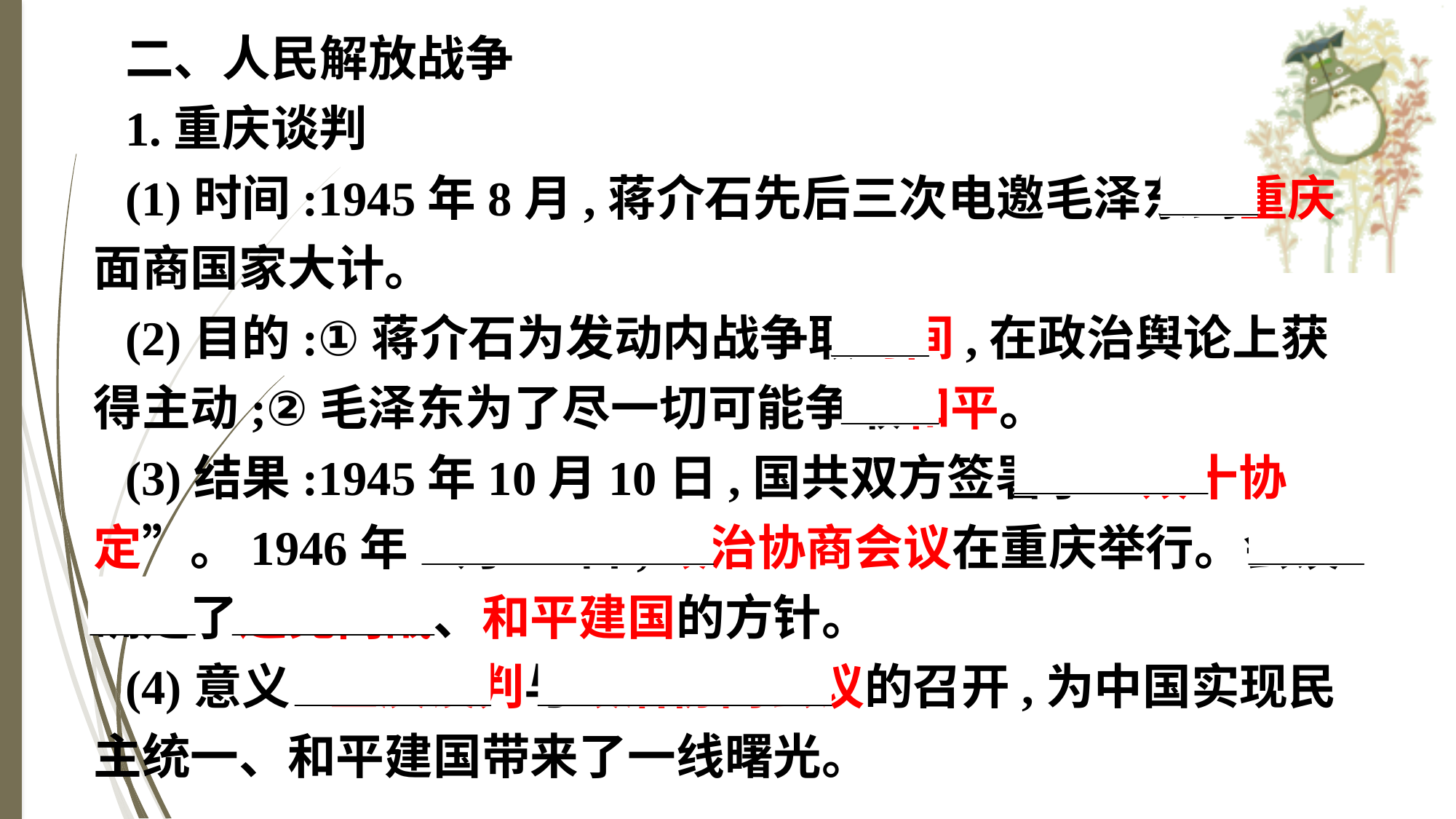

二、人民解放战争
1.重庆谈判
(1)时间:1945年8月,蒋介石先后三次电邀毛泽东到重庆面商国家大计。
(2)目的:①蒋介石为发动内战争取时间,在政治舆论上获得主动;②毛泽东为了尽一切可能争取和平。
(3)结果:1945年10月10日,国共双方签署了“双十协定”。1946年1月10日,政治协商会议在重庆举行。会议确定了避免内战、和平建国的方针。
(4)意义:重庆谈判与政治协商会议的召开,为中国实现民主统一、和平建国带来了一线曙光。